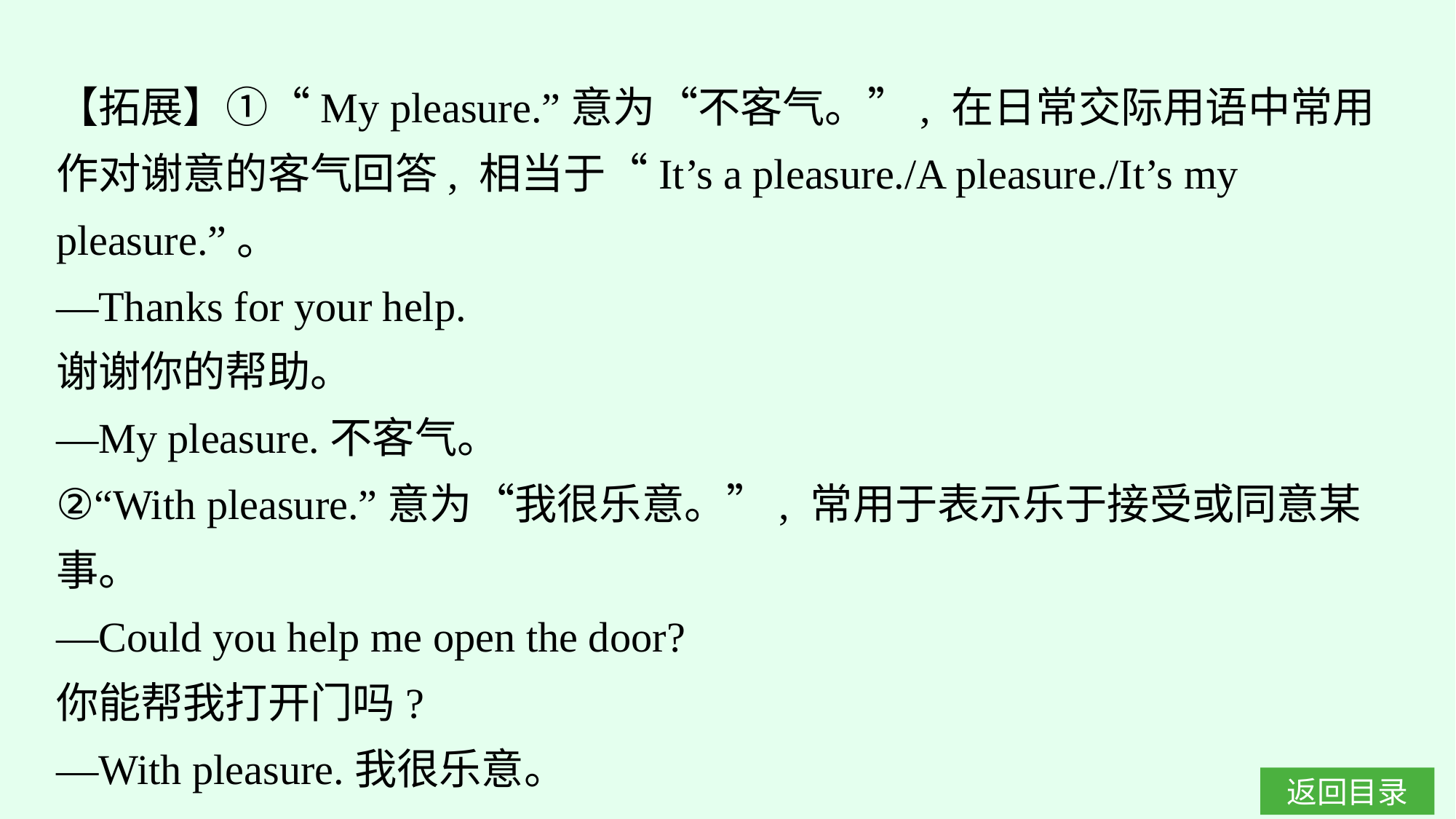

【拓展】①“My pleasure.”意为“不客气。”, 在日常交际用语中常用作对谢意的客气回答, 相当于“It’s a pleasure./A pleasure./It’s my pleasure.”。
—Thanks for your help.
谢谢你的帮助。
—My pleasure.不客气。
②“With pleasure.”意为“我很乐意。”, 常用于表示乐于接受或同意某事。
—Could you help me open the door?
你能帮我打开门吗?
—With pleasure.我很乐意。